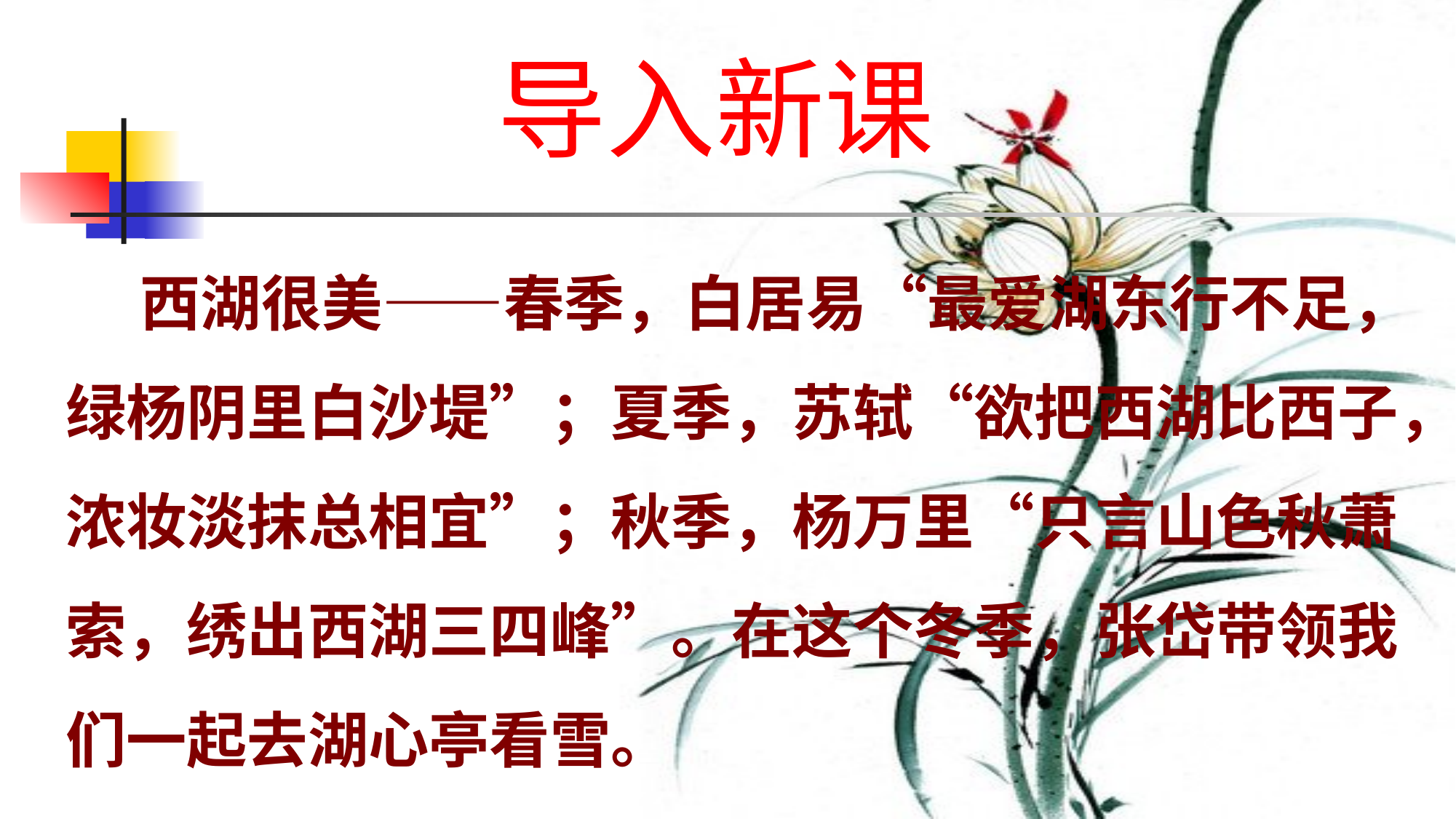

导入新课
西湖很美——春季，白居易“最爱湖东行不足，绿杨阴里白沙堤”；夏季，苏轼“欲把西湖比西子，浓妆淡抹总相宜”；秋季，杨万里“只言山色秋萧索，绣出西湖三四峰”。在这个冬季，张岱带领我们一起去湖心亭看雪。